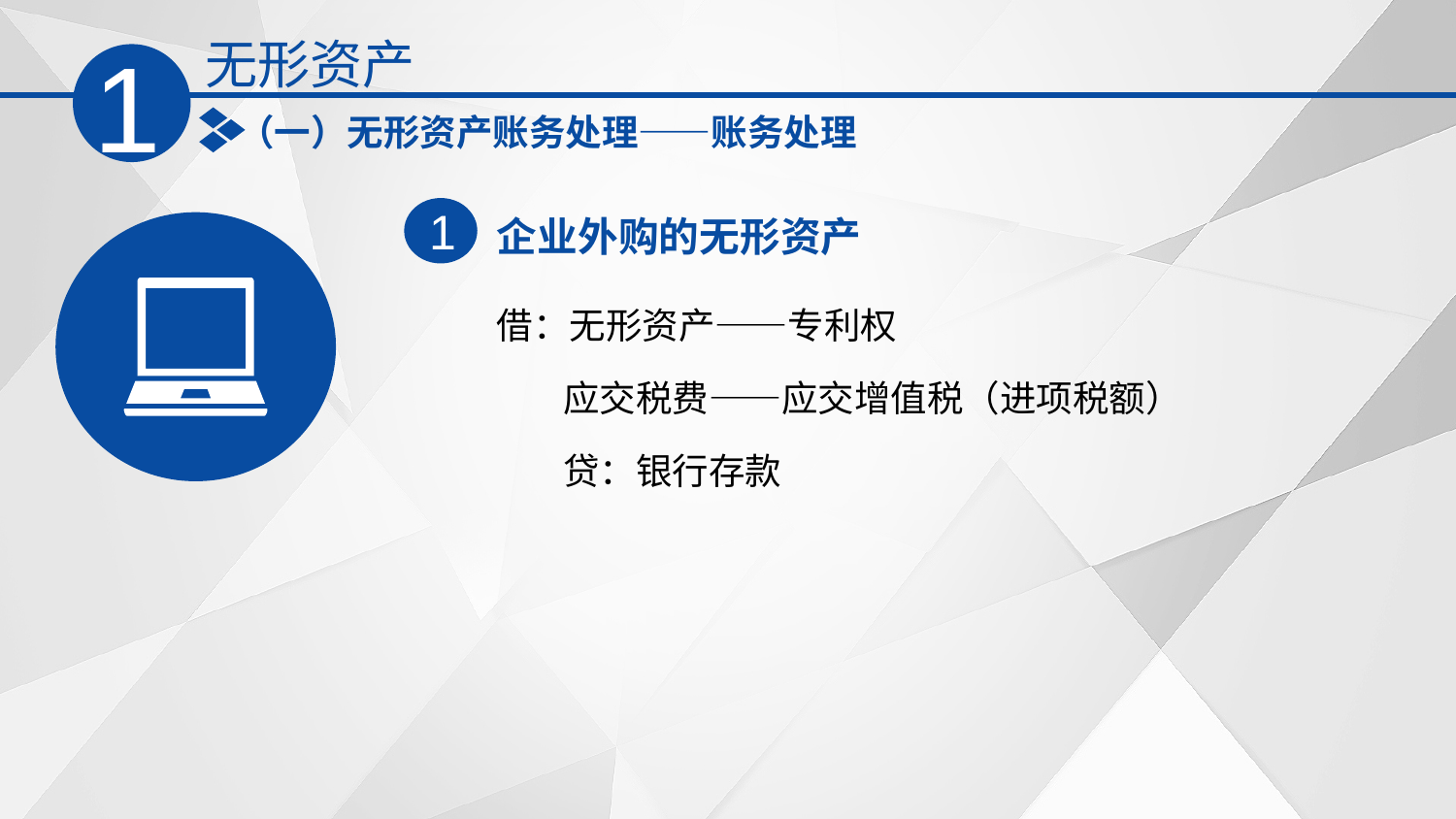

无形资产
1

（一）无形资产账务处理——账务处理

企业外购的无形资产
1

借：无形资产——专利权
       应交税费——应交增值税（进项税额）
       贷：银行存款